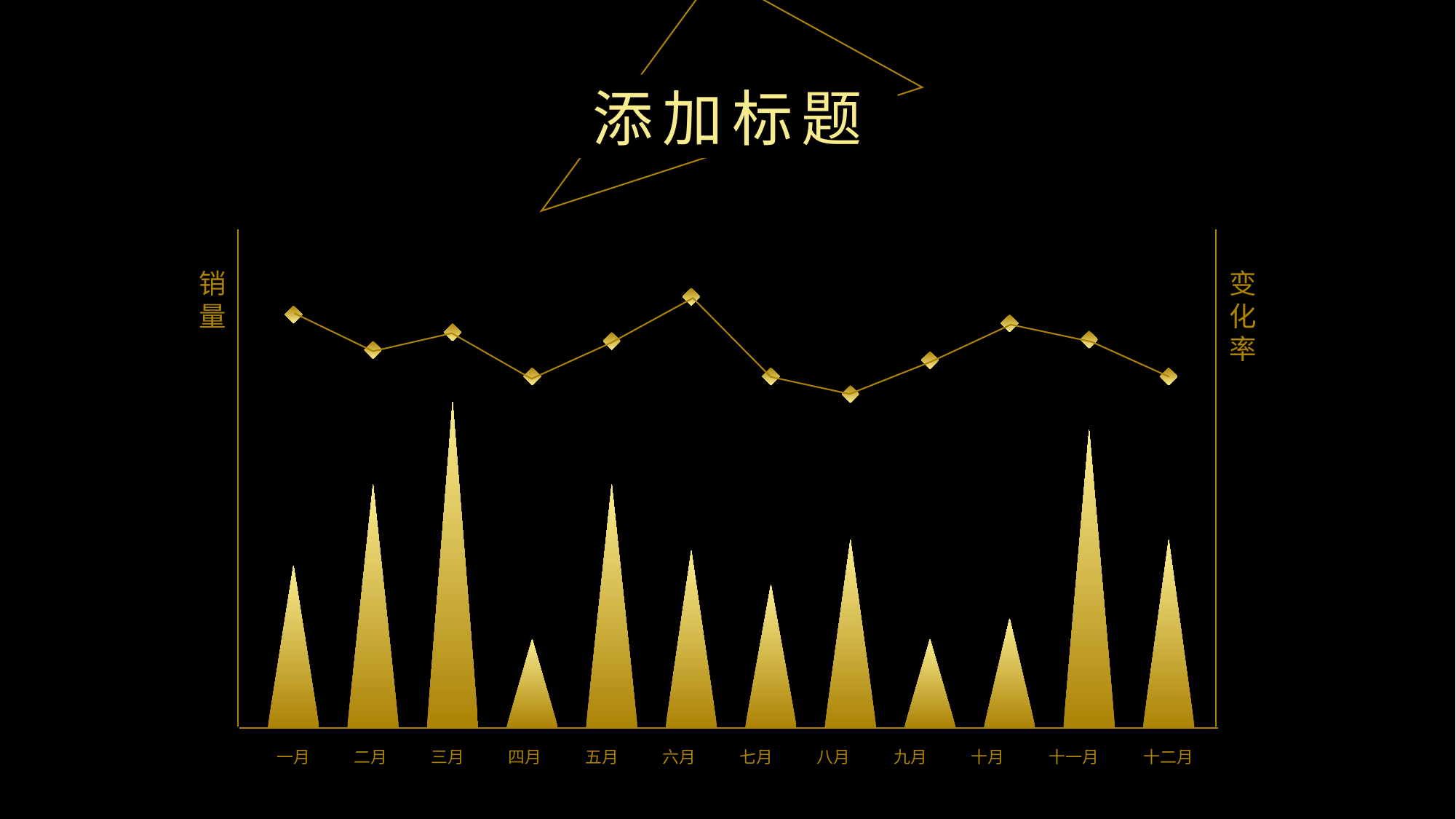

添加标题

销量
变化率

一月
二月
三月
四月
五月
六月
七月
八月
九月
十月
十一月
十二月